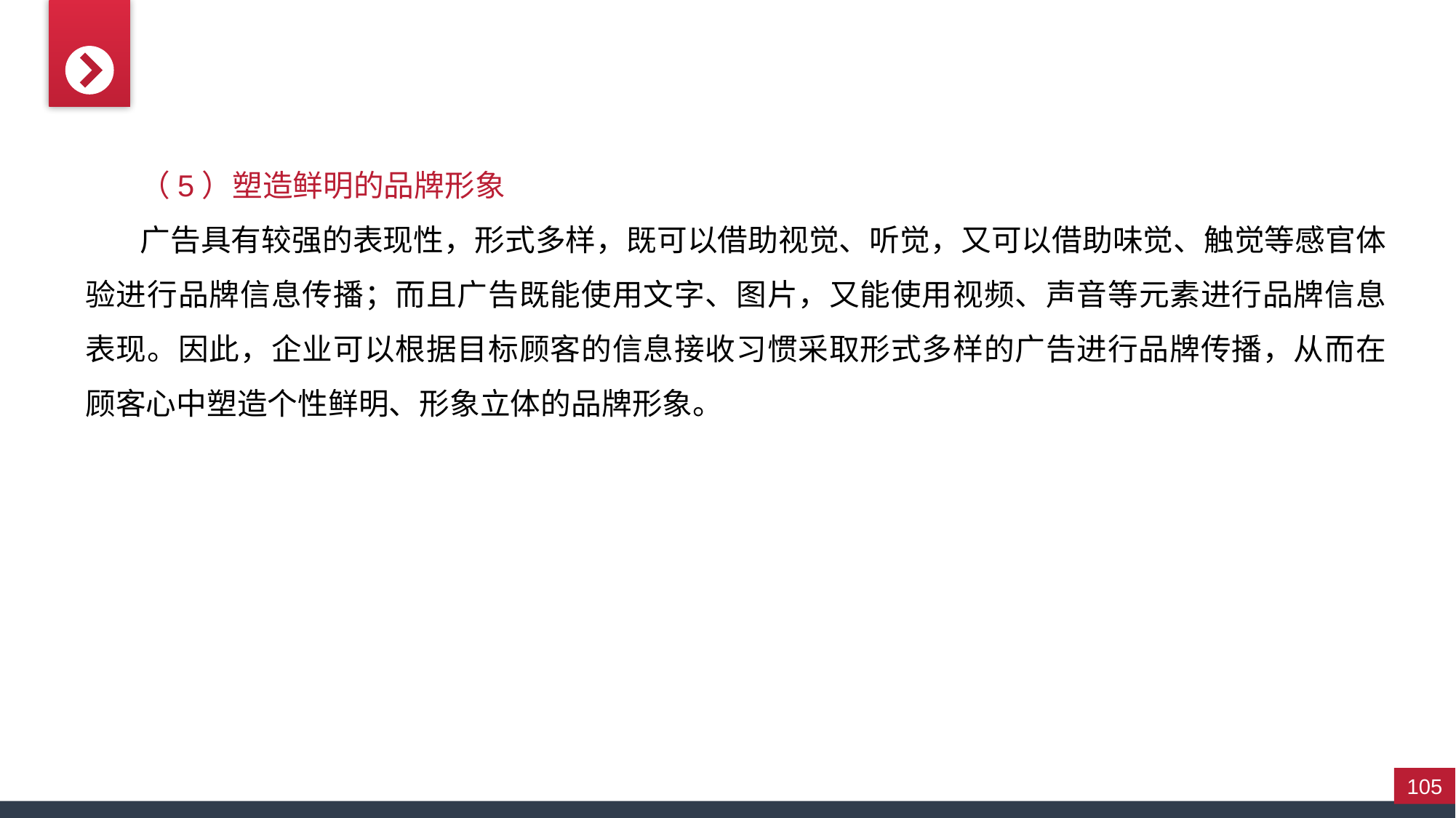

（5）塑造鲜明的品牌形象
广告具有较强的表现性，形式多样，既可以借助视觉、听觉，又可以借助味觉、触觉等感官体验进行品牌信息传播；而且广告既能使用文字、图片，又能使用视频、声音等元素进行品牌信息表现。因此，企业可以根据目标顾客的信息接收习惯采取形式多样的广告进行品牌传播，从而在顾客心中塑造个性鲜明、形象立体的品牌形象。